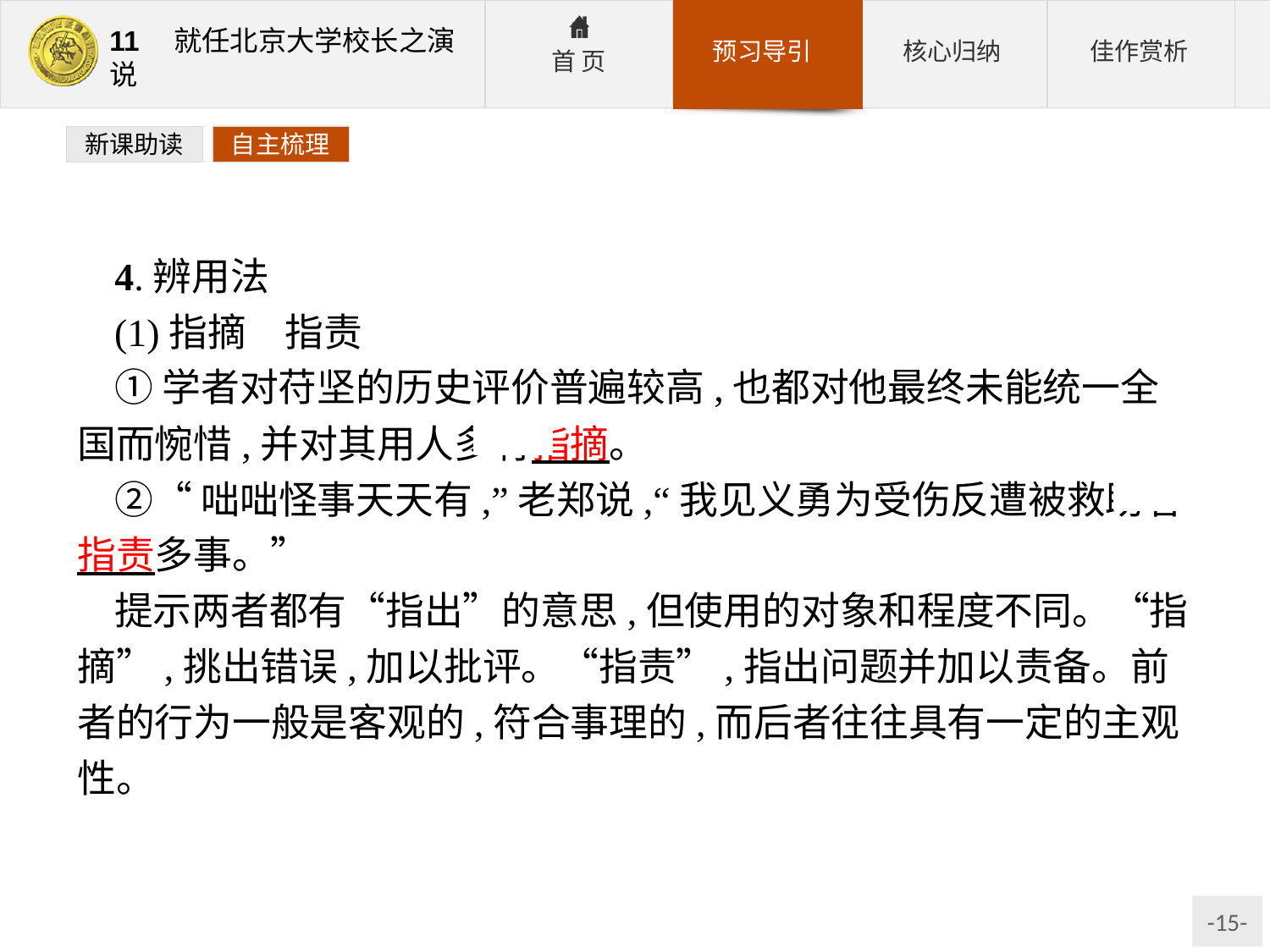

新课助读
自主梳理
4.辨用法
(1)指摘　指责
①学者对苻坚的历史评价普遍较高,也都对他最终未能统一全国而惋惜,并对其用人多有指摘。
②“咄咄怪事天天有,”老郑说,“我见义勇为受伤反遭被救助者指责多事。”
提示两者都有“指出”的意思,但使用的对象和程度不同。“指摘”,挑出错误,加以批评。“指责”,指出问题并加以责备。前者的行为一般是客观的,符合事理的,而后者往往具有一定的主观性。